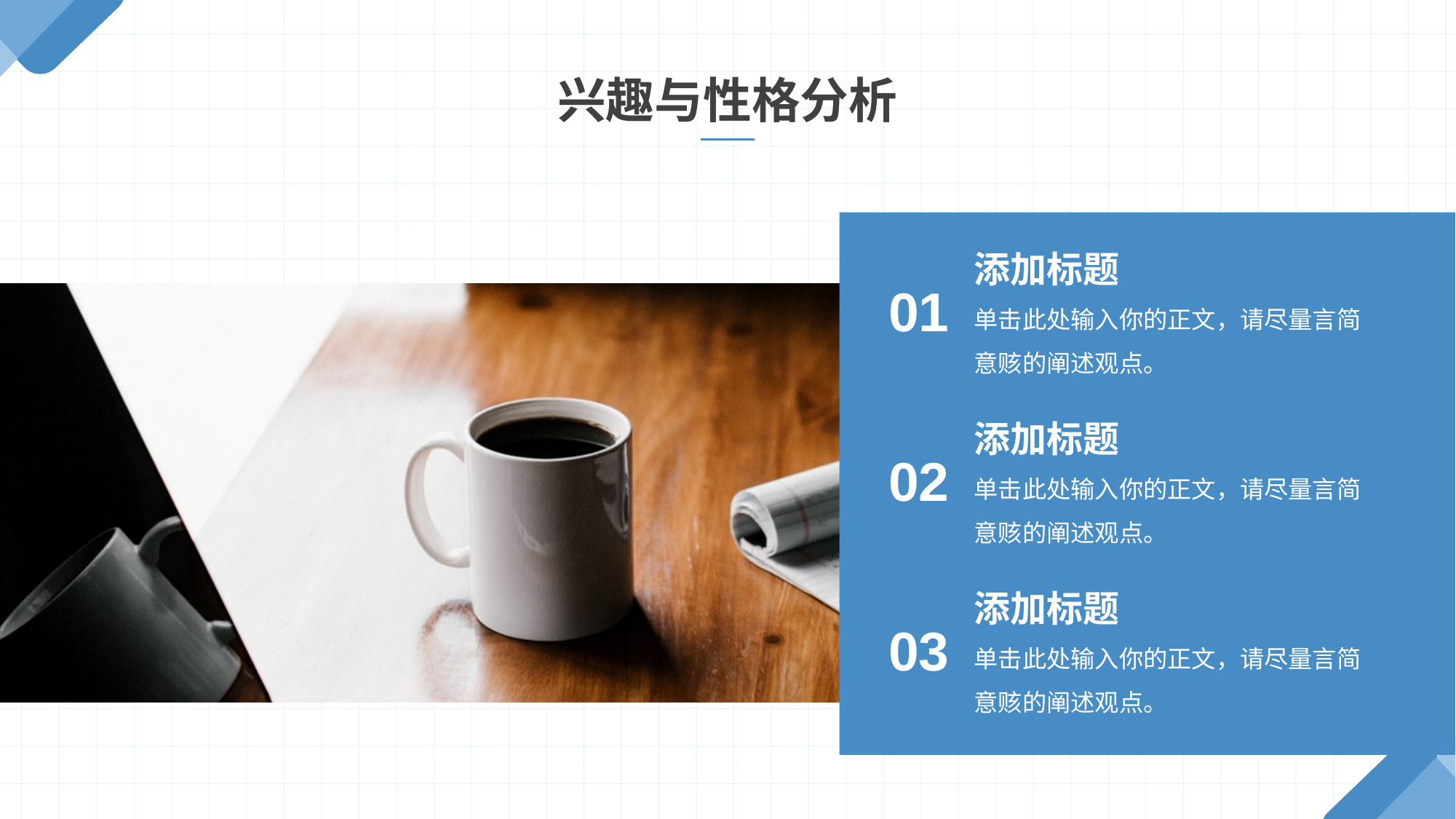

兴趣与性格分析

添加标题
单击此处输入你的正文，请尽量言简意赅的阐述观点。
01
添加标题
单击此处输入你的正文，请尽量言简意赅的阐述观点。
02
添加标题
单击此处输入你的正文，请尽量言简意赅的阐述观点。
03